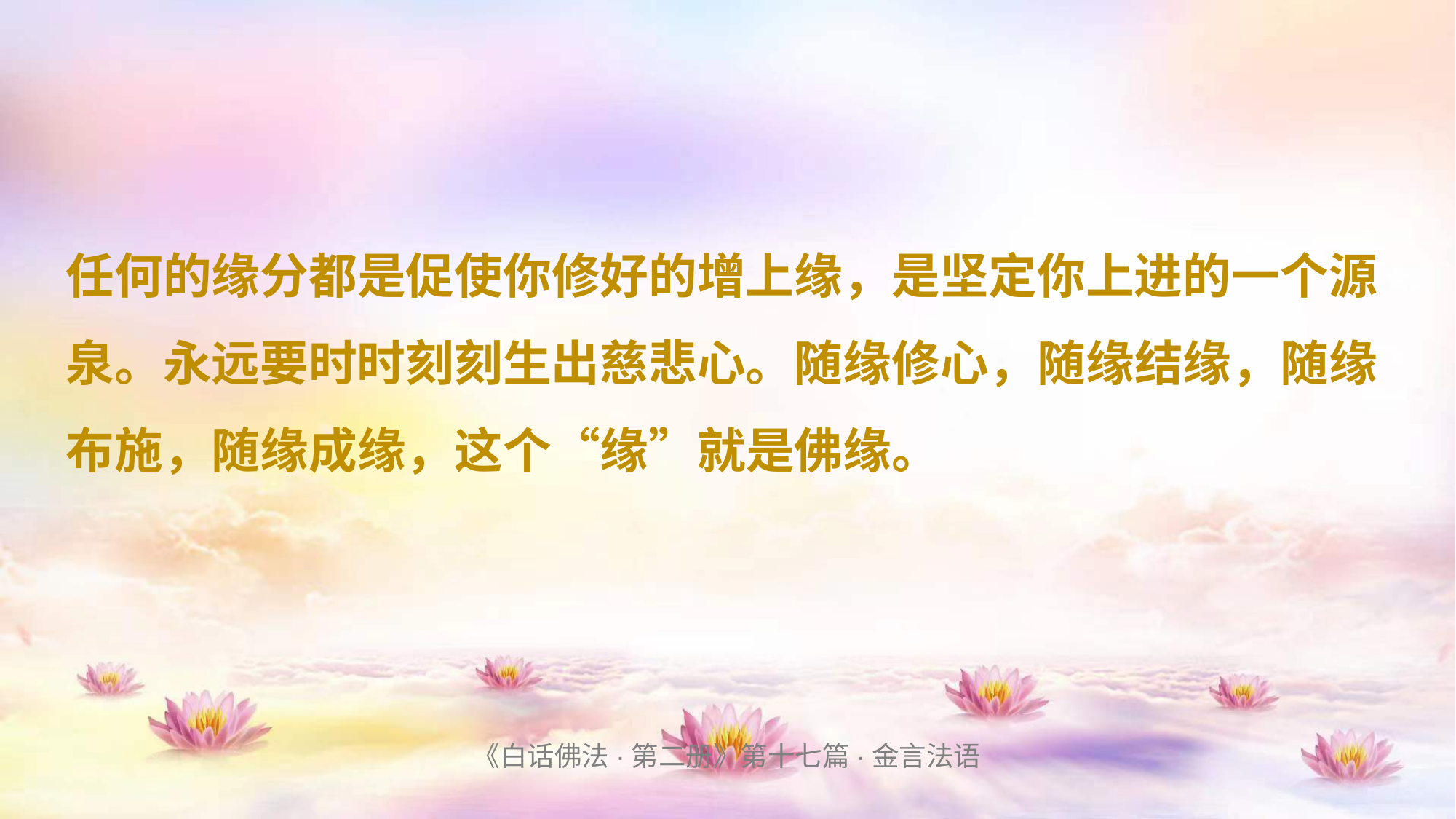

# 任何的缘分都是促使你修好的增上缘，是坚定你上进的一个源泉。永远要时时刻刻生出慈悲心。随缘修心，随缘结缘，随缘布施，随缘成缘，这个“缘”就是佛缘。
《白话佛法·第二册》第十七篇·金言法语